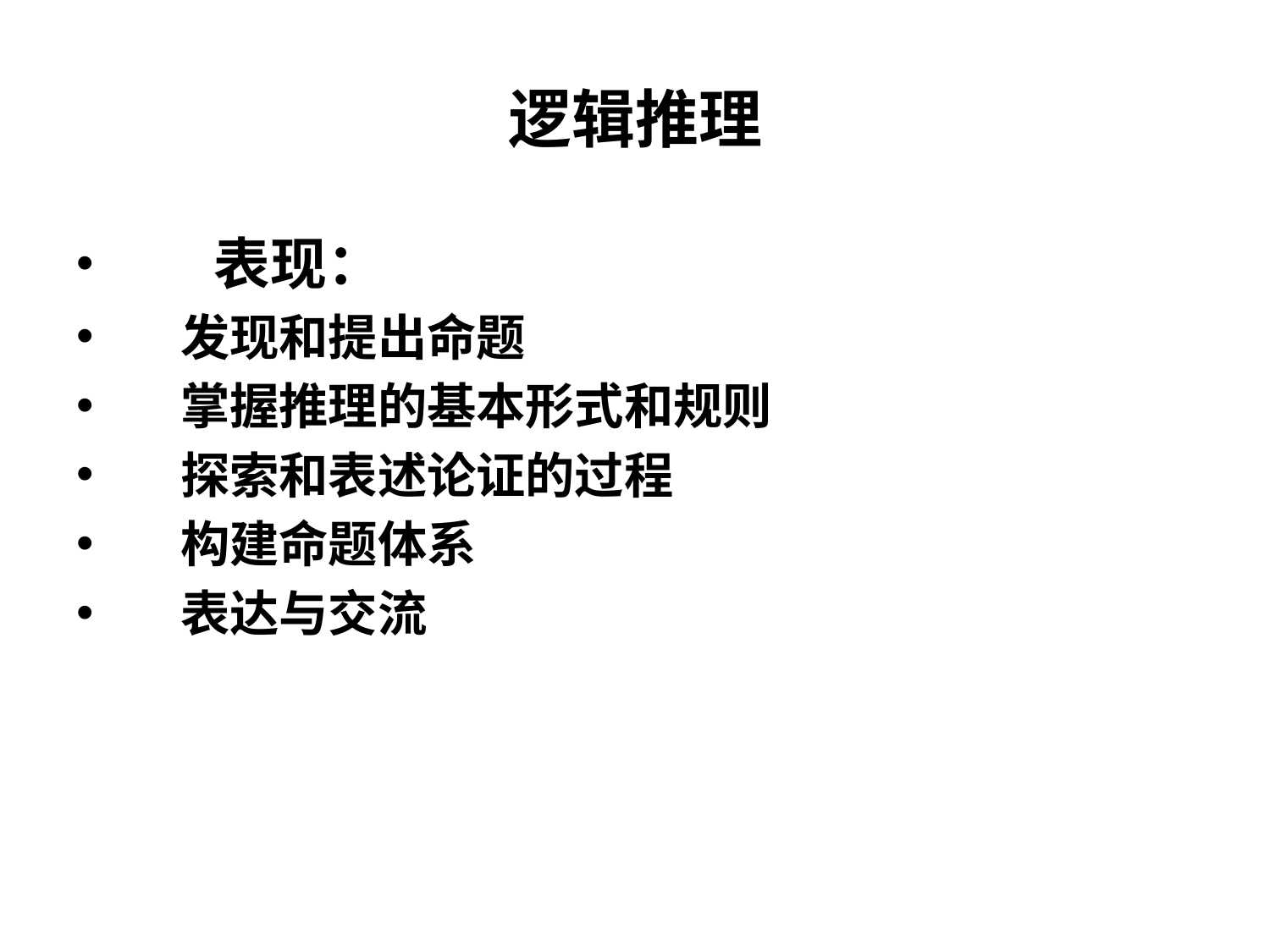

# 逻辑推理
       表现：
    发现和提出命题
    掌握推理的基本形式和规则
    探索和表述论证的过程
    构建命题体系
    表达与交流